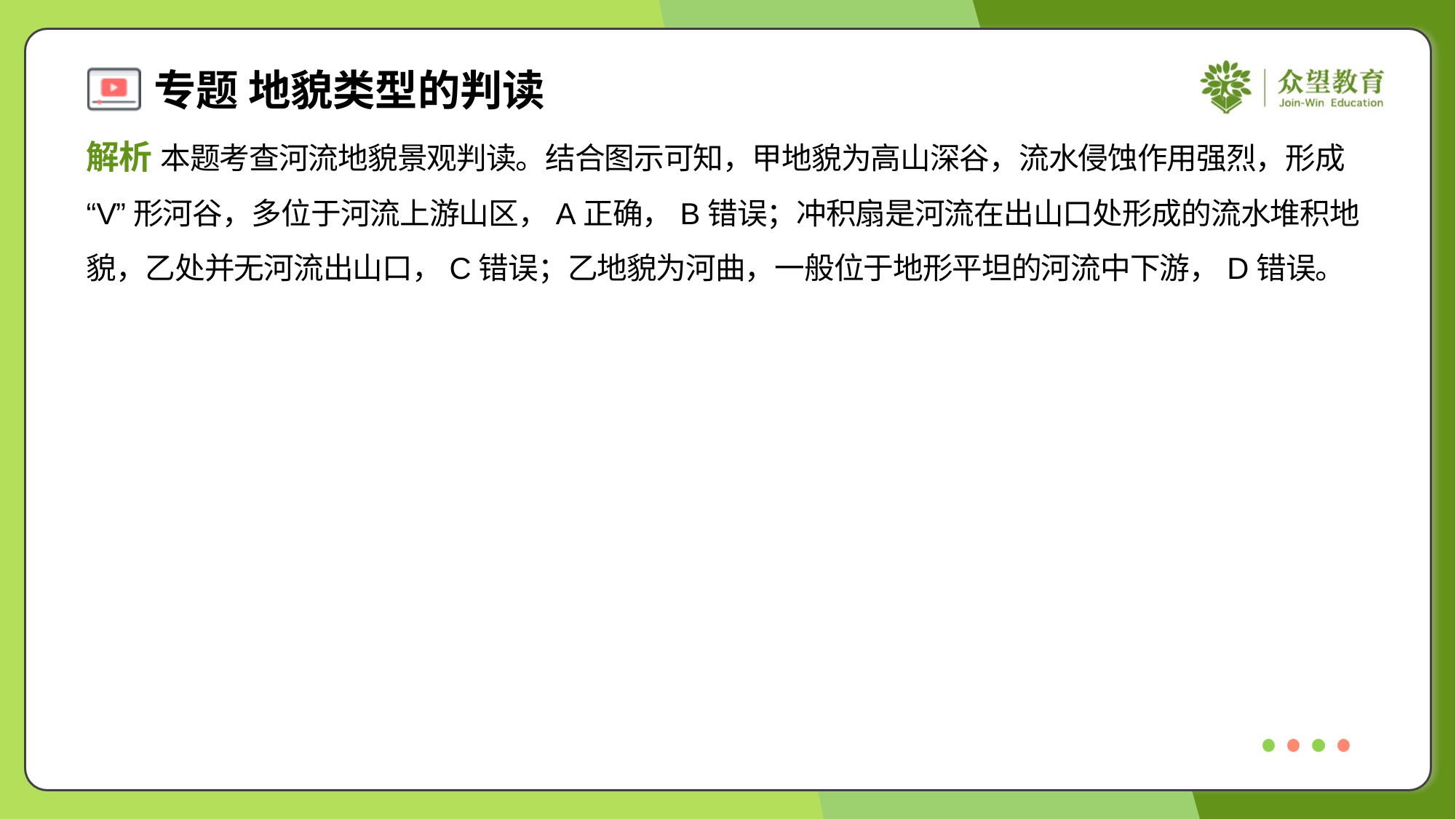

解析 本题考查河流地貌景观判读。结合图示可知，甲地貌为高山深谷，流水侵蚀作用强烈，形成
“V”形河谷，多位于河流上游山区，A正确，B错误；冲积扇是河流在出山口处形成的流水堆积地
貌，乙处并无河流出山口，C错误；乙地貌为河曲，一般位于地形平坦的河流中下游，D错误。